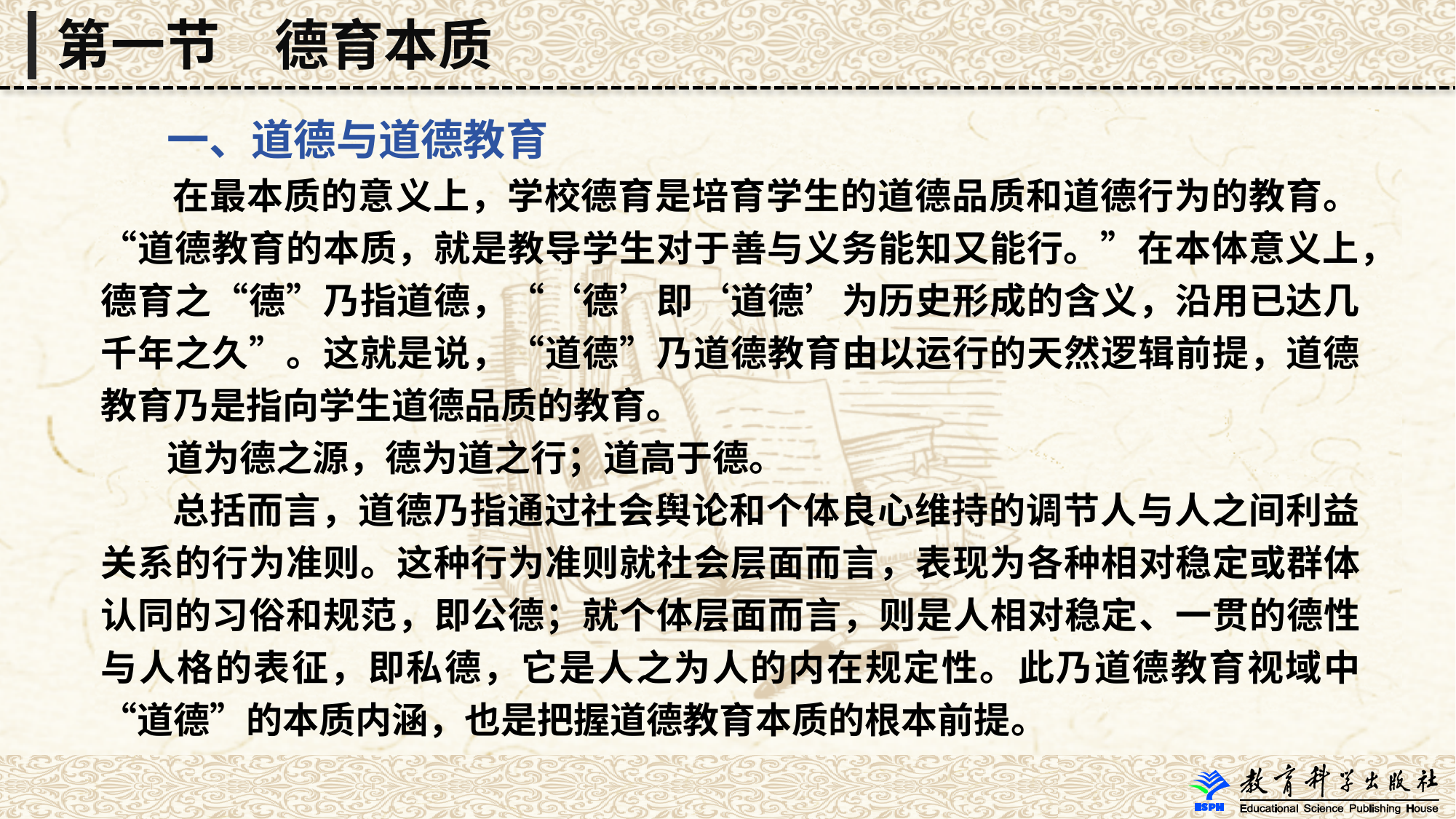

第一节　德育本质
       一、道德与道德教育
       在最本质的意义上，学校德育是培育学生的道德品质和道德行为的教育。“道德教育的本质，就是教导学生对于善与义务能知又能行。”在本体意义上，德育之“德”乃指道德，“‘德’即‘道德’为历史形成的含义，沿用已达几千年之久”。这就是说，“道德”乃道德教育由以运行的天然逻辑前提，道德教育乃是指向学生道德品质的教育。
       道为德之源，德为道之行；道高于德。
       总括而言，道德乃指通过社会舆论和个体良心维持的调节人与人之间利益关系的行为准则。这种行为准则就社会层面而言，表现为各种相对稳定或群体认同的习俗和规范，即公德；就个体层面而言，则是人相对稳定、一贯的德性与人格的表征，即私德，它是人之为人的内在规定性。此乃道德教育视域中“道德”的本质内涵，也是把握道德教育本质的根本前提。